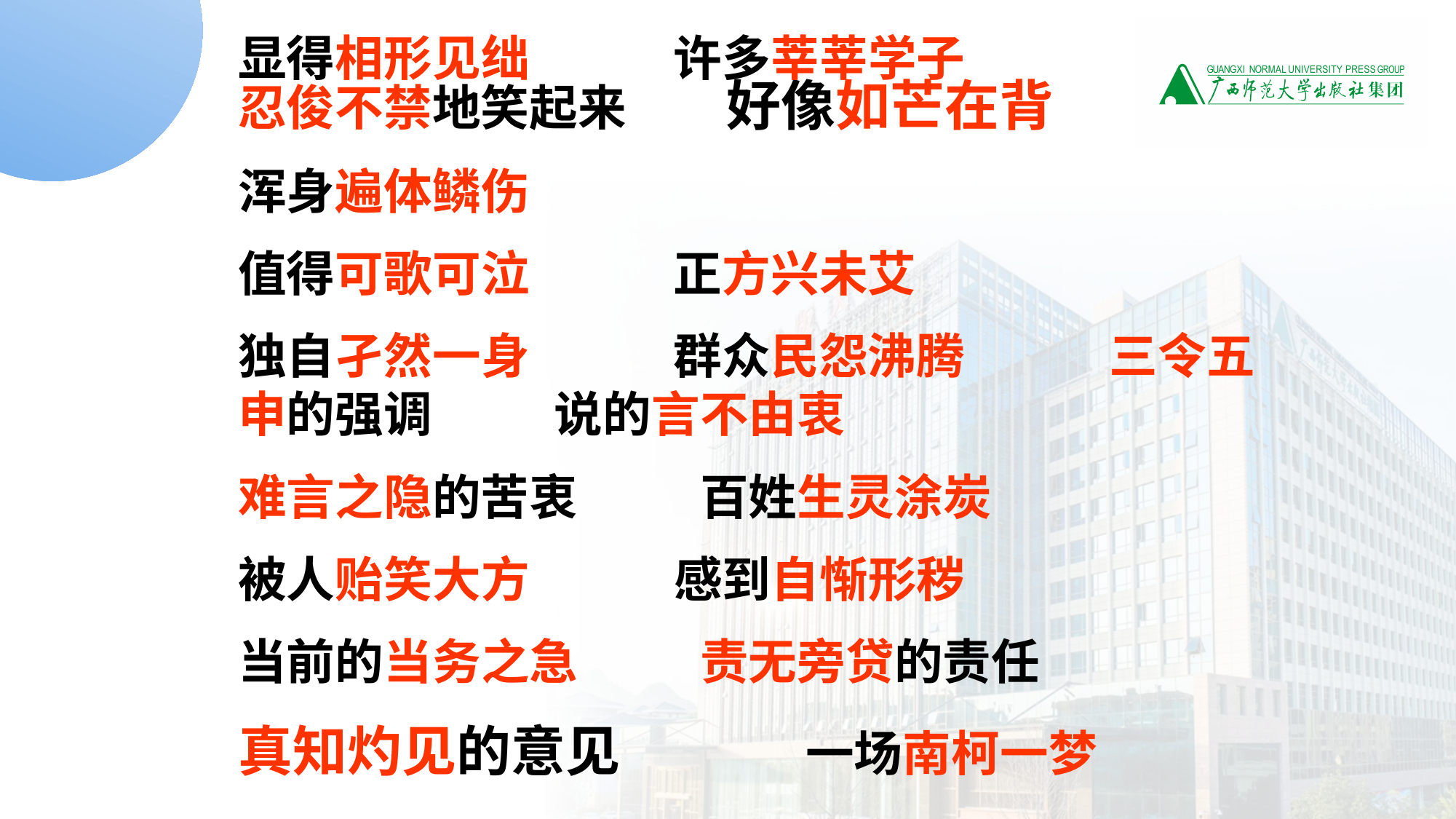

显得相形见绌             许多莘莘学子
忍俊不禁地笑起来         好像如芒在背
浑身遍体鳞伤
值得可歌可泣             正方兴未艾
独自孑然一身             群众民怨沸腾             三令五申的强调           说的言不由衷
难言之隐的苦衷           百姓生灵涂炭
被人贻笑大方             感到自惭形秽
当前的当务之急           责无旁贷的责任
真知灼见的意见               一场南柯一梦